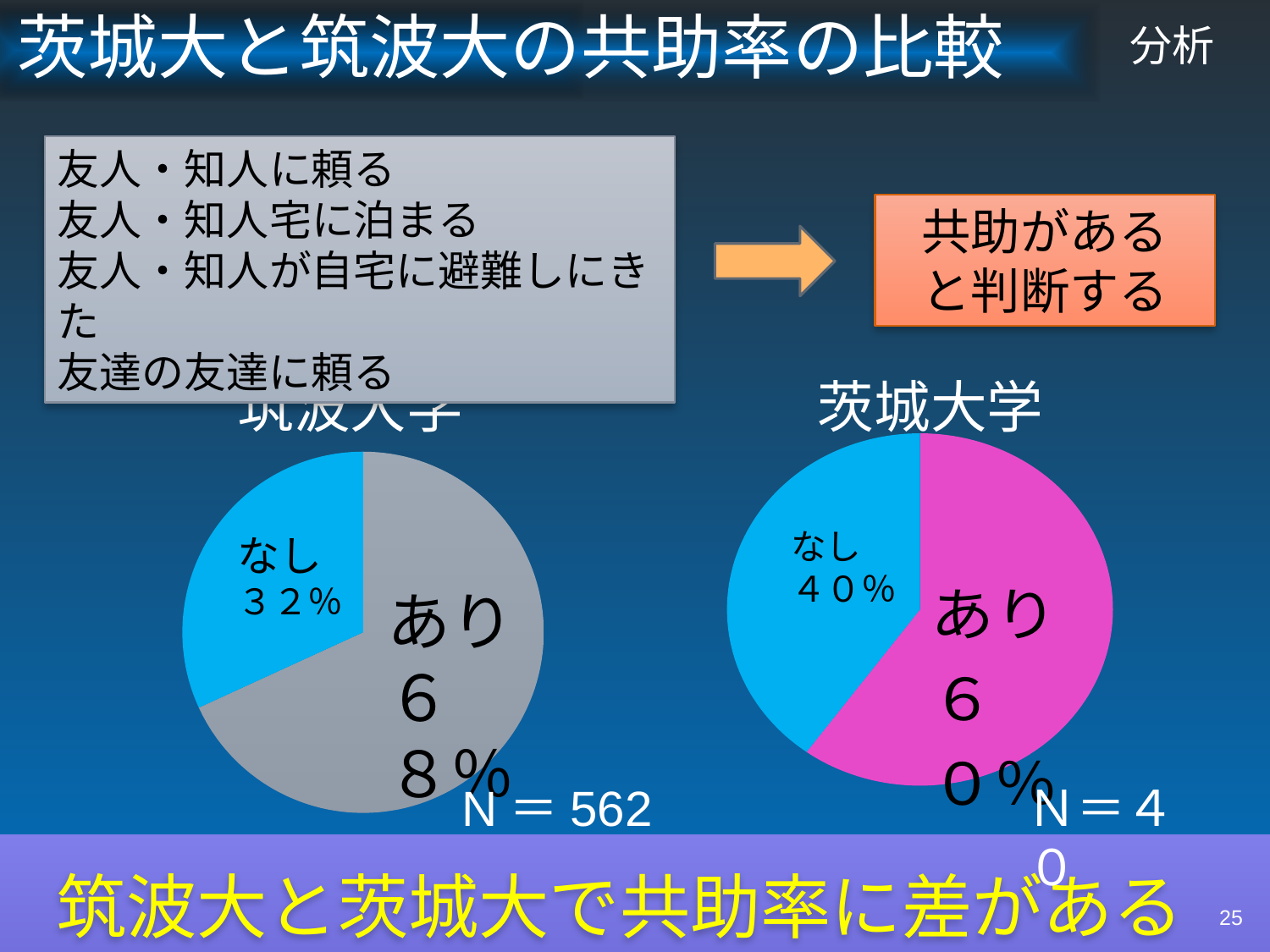

# 分析
茨城大と筑波大の共助率の比較

友人・知人に頼る
友人・知人宅に泊まる
友人・知人が自宅に避難しにきた
友達の友達に頼る
共助がある
と判断する

筑波大学
茨城大学

### Chart

| Category |  |
|---|---|
| あり | 383.0 |
| なし | 179.0 |

### Chart

| Category |  |
|---|---|
| あり | 24.0 |
| なし | 16.0 |
なし
４０％
なし
３２％
あり
６８％
N＝562
Ｎ＝４０

筑波大と茨城大で共助率に差がある
25